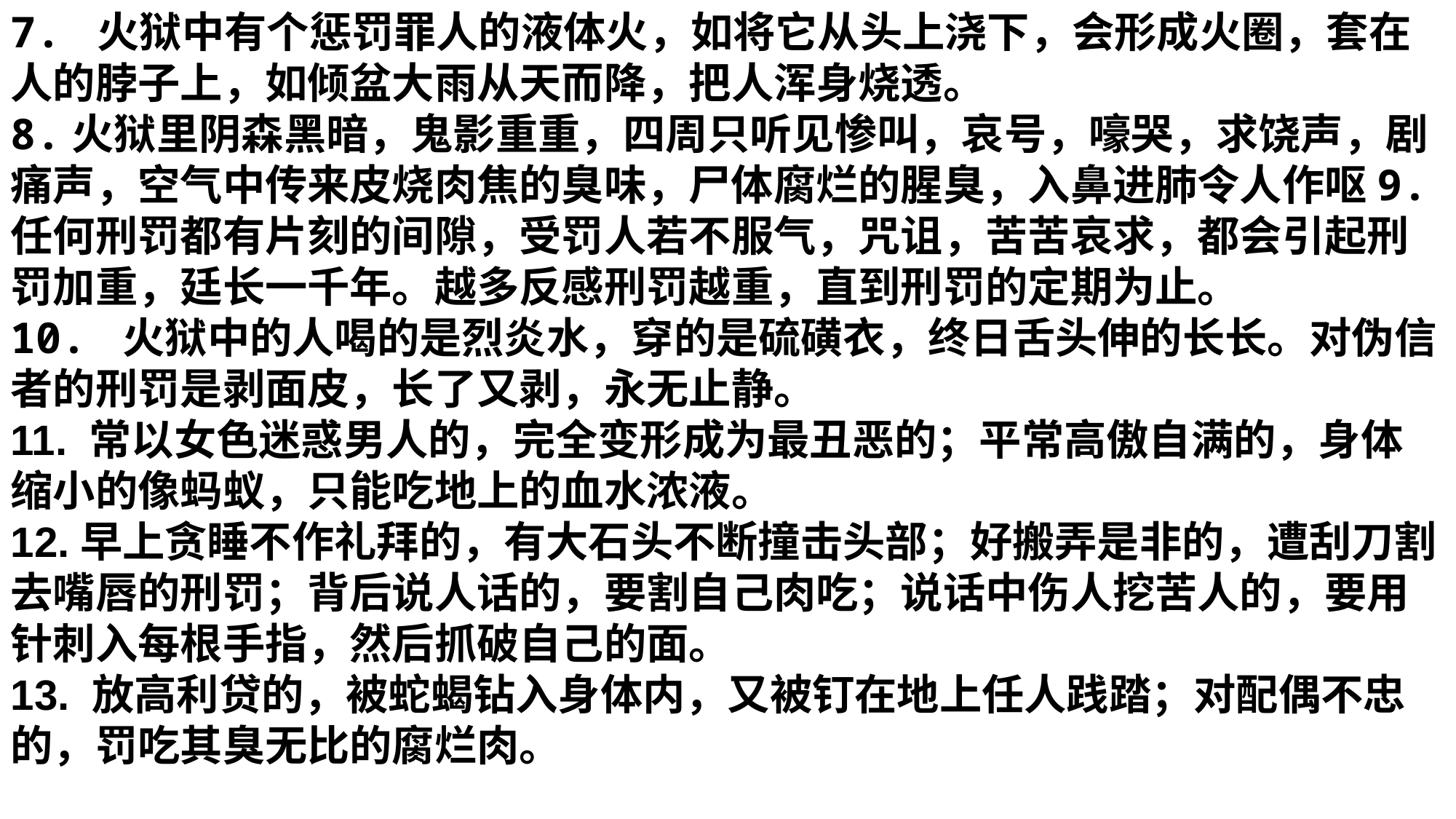

7. 火狱中有个惩罚罪人的液体火，如将它从头上浇下，会形成火圈，套在人的脖子上，如倾盆大雨从天而降，把人浑身烧透。
8.火狱里阴森黑暗，鬼影重重，四周只听见惨叫，哀号，嚎哭，求饶声，剧痛声，空气中传来皮烧肉焦的臭味，尸体腐烂的腥臭，入鼻进肺令人作呕9. 任何刑罚都有片刻的间隙，受罚人若不服气，咒诅，苦苦哀求，都会引起刑罚加重，廷长一千年。越多反感刑罚越重，直到刑罚的定期为止。
10. 火狱中的人喝的是烈炎水，穿的是硫磺衣，终日舌头伸的长长。对伪信者的刑罚是剥面皮，长了又剥，永无止静。
11. 常以女色迷惑男人的，完全变形成为最丑恶的；平常高傲自满的，身体缩小的像蚂蚁，只能吃地上的血水浓液。
12.早上贪睡不作礼拜的，有大石头不断撞击头部；好搬弄是非的，遭刮刀割去嘴唇的刑罚；背后说人话的，要割自己肉吃；说话中伤人挖苦人的，要用针刺入每根手指，然后抓破自己的面。
13. 放高利贷的，被蛇蝎钻入身体内，又被钉在地上任人践踏；对配偶不忠的，罚吃其臭无比的腐烂肉。